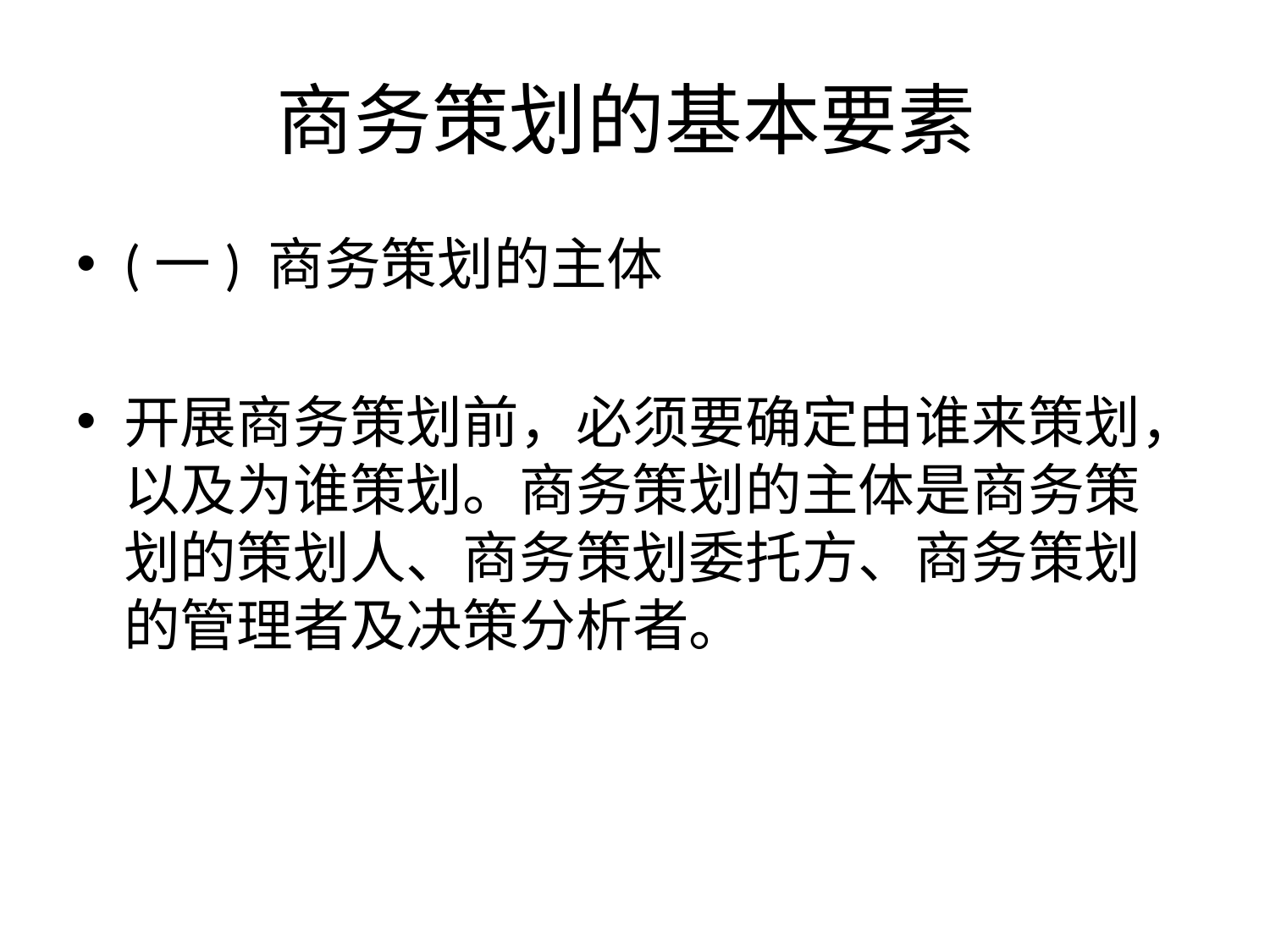

# 商务策划的基本要素
(一) 商务策划的主体

开展商务策划前，必须要确定由谁来策划，以及为谁策划。商务策划的主体是商务策划的策划人、商务策划委托方、商务策划的管理者及决策分析者。